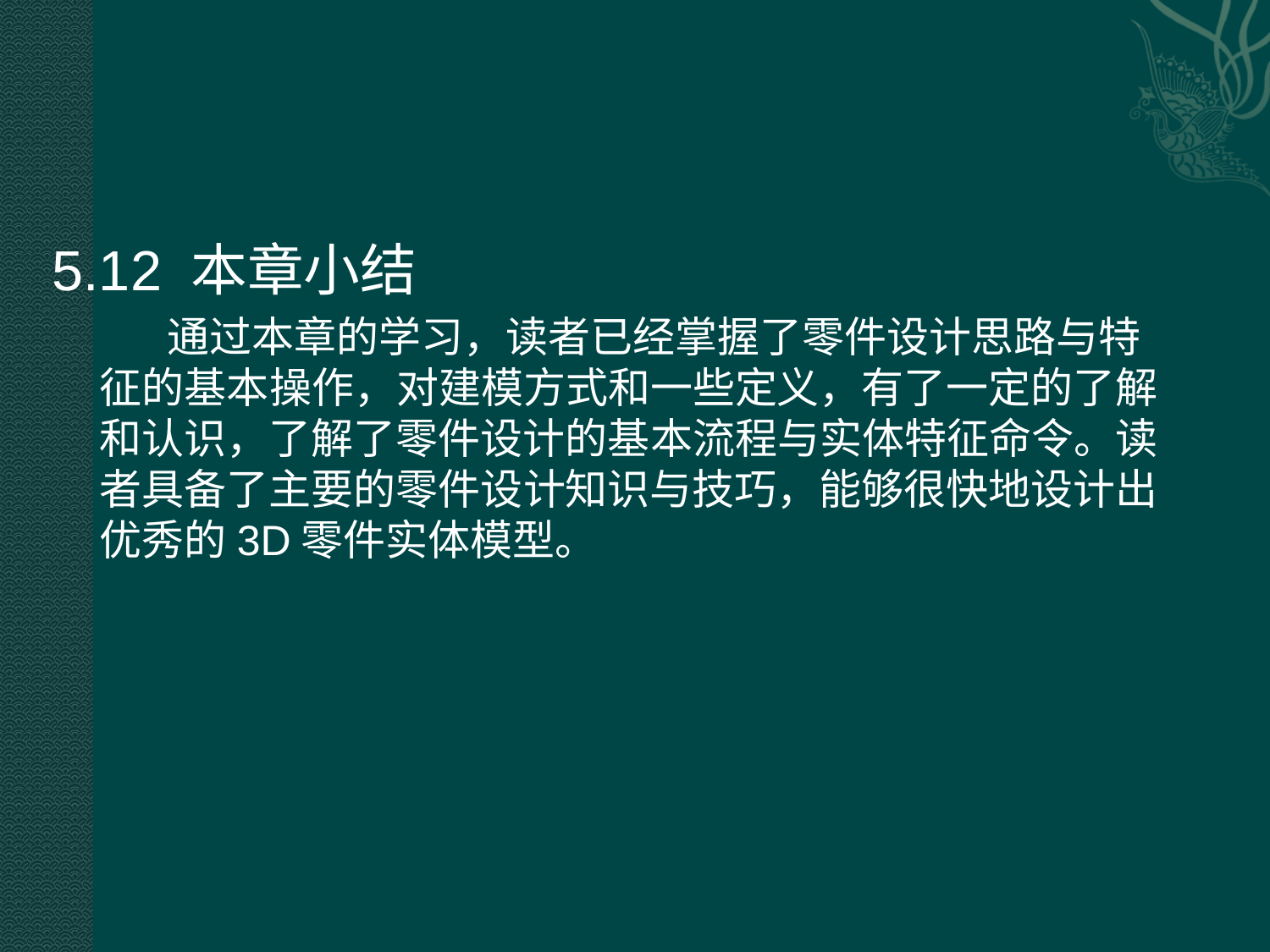

5.12 本章小结
           通过本章的学习，读者已经掌握了零件设计思路与特征的基本操作，对建模方式和一些定义，有了一定的了解和认识，了解了零件设计的基本流程与实体特征命令。读者具备了主要的零件设计知识与技巧，能够很快地设计出优秀的3D零件实体模型。